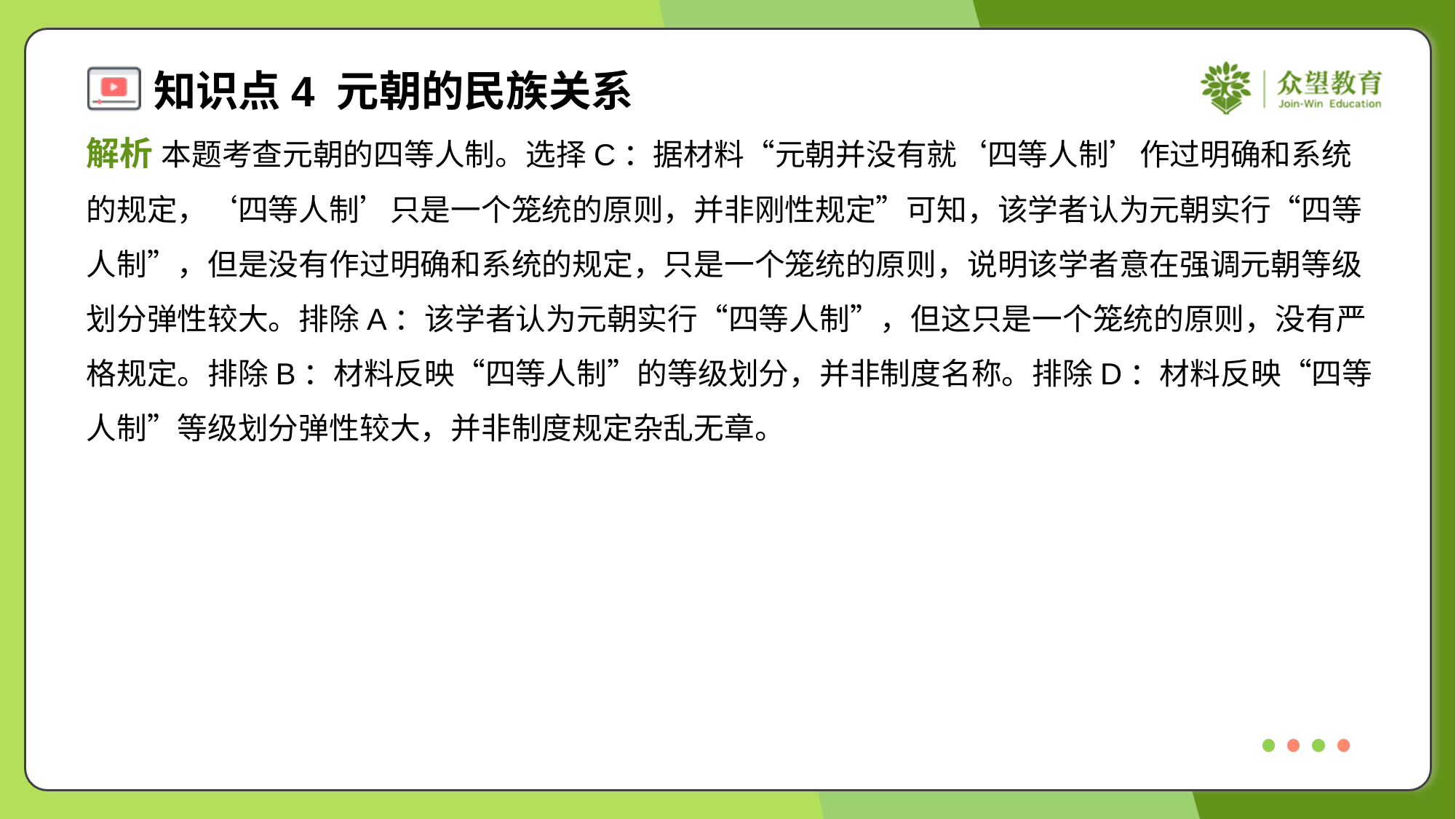

解析 本题考查元朝的四等人制。选择C：据材料“元朝并没有就‘四等人制’作过明确和系统
的规定，‘四等人制’只是一个笼统的原则，并非刚性规定”可知，该学者认为元朝实行“四等
人制”，但是没有作过明确和系统的规定，只是一个笼统的原则，说明该学者意在强调元朝等级
划分弹性较大。排除A：该学者认为元朝实行“四等人制”，但这只是一个笼统的原则，没有严
格规定。排除B：材料反映“四等人制”的等级划分，并非制度名称。排除D：材料反映“四等
人制”等级划分弹性较大，并非制度规定杂乱无章。